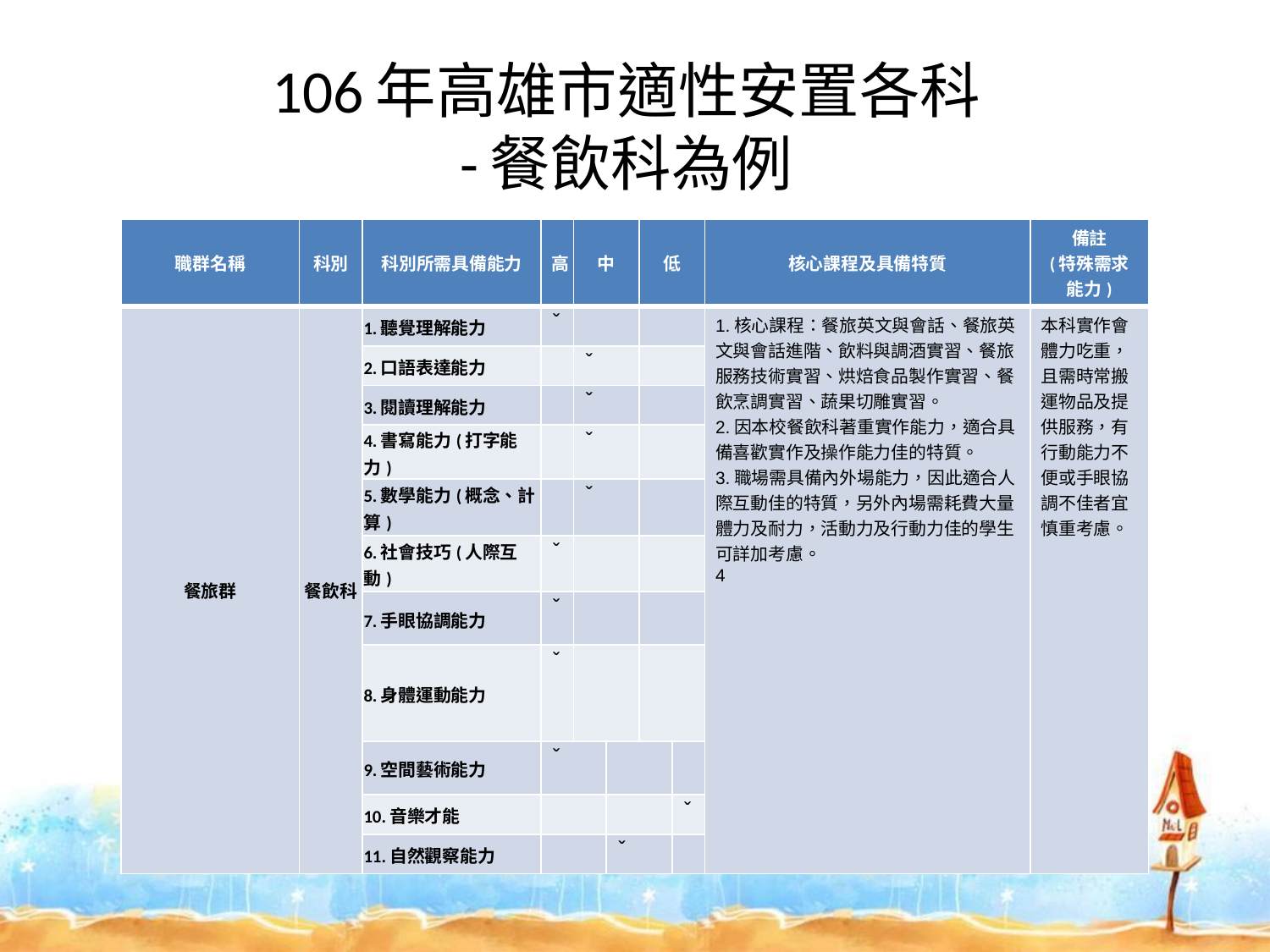

# 106年高雄市適性安置各科 -餐飲科為例
| 職群名稱 | 科別 | 科別所需具備能力 | 高 | 中 |  | 低 |  | 核心課程及具備特質 | 備註 (特殊需求能力) |
| --- | --- | --- | --- | --- | --- | --- | --- | --- | --- |
| 餐旅群 | 餐飲科 | 1.聽覺理解能力 | ˇ |  |  |  |  | 1.核心課程：餐旅英文與會話、餐旅英文與會話進階、飲料與調酒實習、餐旅服務技術實習、烘焙食品製作實習、餐飲烹調實習、蔬果切雕實習。 2.因本校餐飲科著重實作能力，適合具備喜歡實作及操作能力佳的特質。 3.職場需具備內外場能力，因此適合人際互動佳的特質，另外內場需耗費大量體力及耐力，活動力及行動力佳的學生可詳加考慮。 4 | 本科實作會體力吃重，且需時常搬運物品及提供服務，有行動能力不便或手眼協調不佳者宜慎重考慮。 |
|  |  | 2.口語表達能力 |  | ˇ |  |  |  |  |  |
|  |  | 3.閱讀理解能力 |  | ˇ |  |  |  |  |  |
|  |  | 4.書寫能力(打字能力) |  | ˇ |  |  |  |  |  |
|  |  | 5.數學能力(概念、計算) |  | ˇ |  |  |  |  |  |
|  |  | 6.社會技巧(人際互動) | ˇ |  |  |  |  |  |  |
|  |  | 7.手眼協調能力 | ˇ |  |  |  |  |  |  |
|  |  | 8.身體運動能力 | ˇ |  |  |  |  |  |  |
|  |  | 9.空間藝術能力 | ˇ |  |  |  |  |  |  |
|  |  | 10.音樂才能 |  |  |  |  | ˇ |  |  |
|  |  | 11.自然觀察能力 |  |  | ˇ |  |  |  |  |